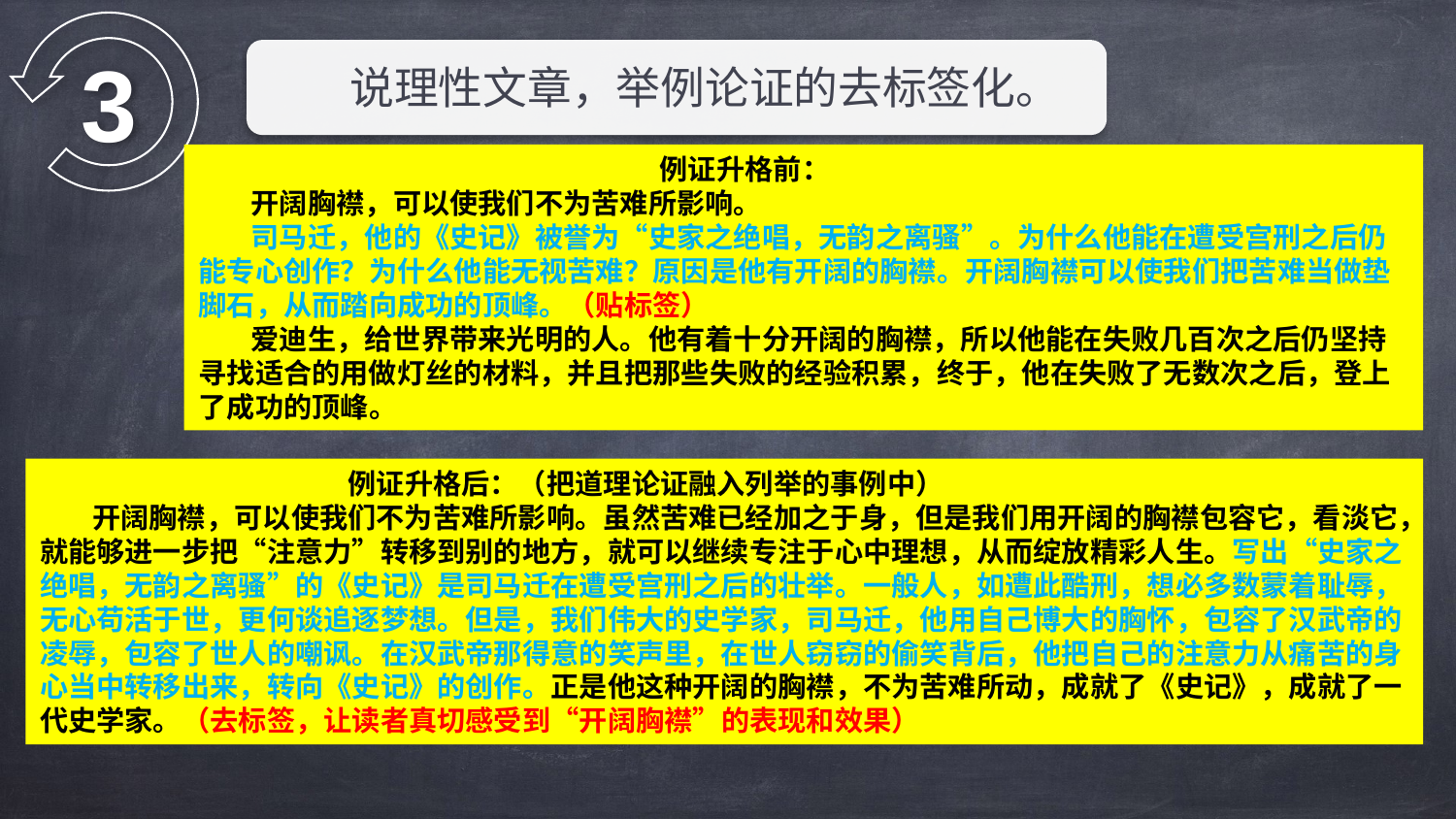

3

说理性文章，举例论证的去标签化。
                                                                                              例证升格前：
       开阔胸襟，可以使我们不为苦难所影响。
       司马迁，他的《史记》被誉为“史家之绝唱，无韵之离骚”。为什么他能在遭受宫刑之后仍能专心创作？为什么他能无视苦难？原因是他有开阔的胸襟。开阔胸襟可以使我们把苦难当做垫脚石，从而踏向成功的顶峰。（贴标签）
       爱迪生，给世界带来光明的人。他有着十分开阔的胸襟，所以他能在失败几百次之后仍坚持寻找适合的用做灯丝的材料，并且把那些失败的经验积累，终于，他在失败了无数次之后，登上了成功的顶峰。
                                              例证升格后：（把道理论证融入列举的事例中）
       开阔胸襟，可以使我们不为苦难所影响。虽然苦难已经加之于身，但是我们用开阔的胸襟包容它，看淡它，就能够进一步把“注意力”转移到别的地方，就可以继续专注于心中理想，从而绽放精彩人生。写出“史家之绝唱，无韵之离骚”的《史记》是司马迁在遭受宫刑之后的壮举。一般人，如遭此酷刑，想必多数蒙着耻辱，无心苟活于世，更何谈追逐梦想。但是，我们伟大的史学家，司马迁，他用自己博大的胸怀，包容了汉武帝的凌辱，包容了世人的嘲讽。在汉武帝那得意的笑声里，在世人窃窃的偷笑背后，他把自己的注意力从痛苦的身心当中转移出来，转向《史记》的创作。正是他这种开阔的胸襟，不为苦难所动，成就了《史记》，成就了一代史学家。（去标签，让读者真切感受到“开阔胸襟”的表现和效果）